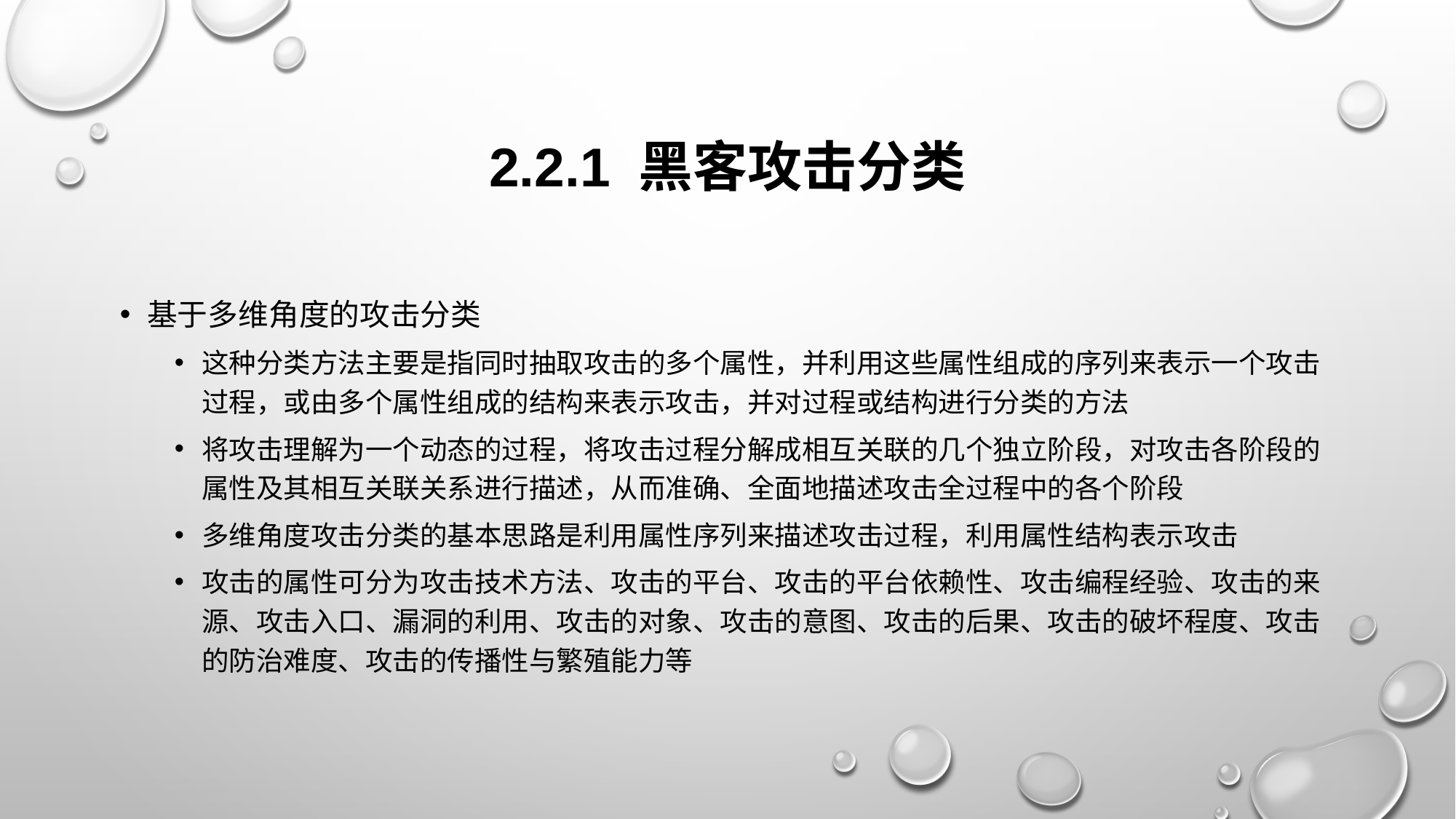

# 2.2.1 黑客攻击分类
基于多维角度的攻击分类
这种分类方法主要是指同时抽取攻击的多个属性，并利用这些属性组成的序列来表示一个攻击过程，或由多个属性组成的结构来表示攻击，并对过程或结构进行分类的方法
将攻击理解为一个动态的过程，将攻击过程分解成相互关联的几个独立阶段，对攻击各阶段的属性及其相互关联关系进行描述，从而准确、全面地描述攻击全过程中的各个阶段
多维角度攻击分类的基本思路是利用属性序列来描述攻击过程，利用属性结构表示攻击
攻击的属性可分为攻击技术方法、攻击的平台、攻击的平台依赖性、攻击编程经验、攻击的来源、攻击入口、漏洞的利用、攻击的对象、攻击的意图、攻击的后果、攻击的破坏程度、攻击的防治难度、攻击的传播性与繁殖能力等